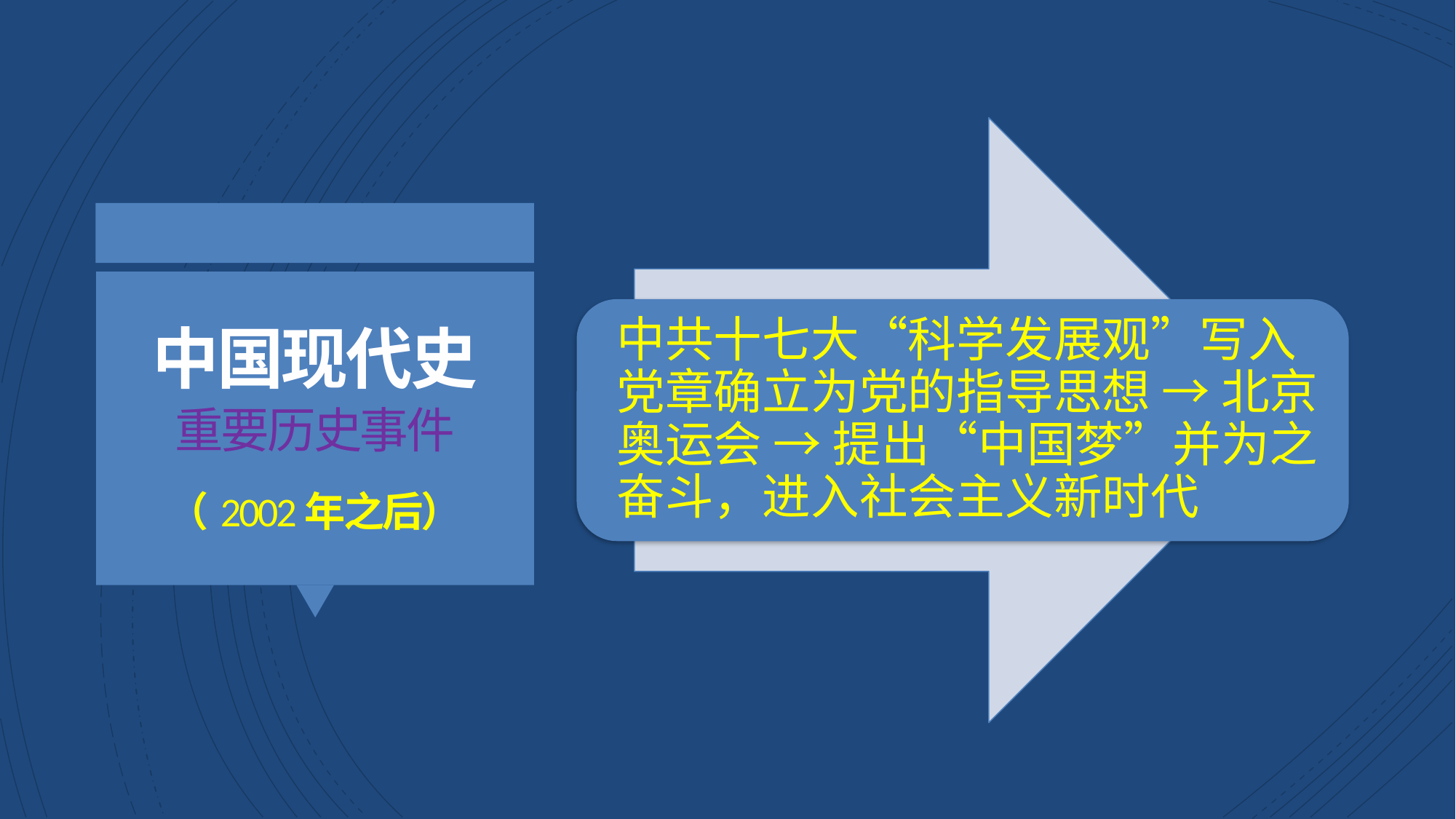

中共十七大“科学发展观”写入党章确立为党的指导思想 → 北京奥运会 → 提出“中国梦”并为之奋斗，进入社会主义新时代
中国现代史
重要历史事件
（2002年之后）